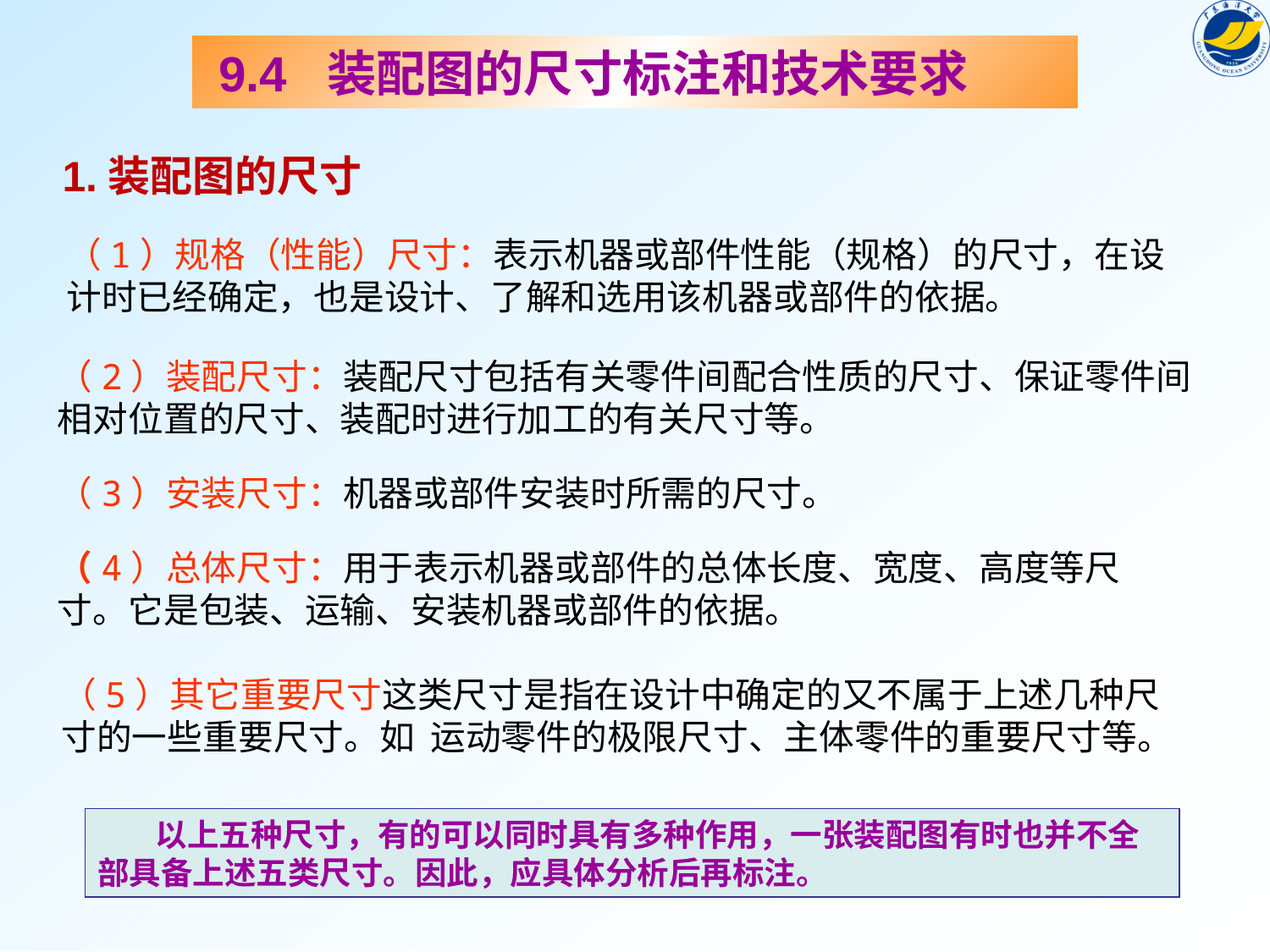

9.4  装配图的尺寸标注和技术要求
1.装配图的尺寸
（1）规格（性能）尺寸：表示机器或部件性能（规格）的尺寸，在设计时已经确定，也是设计、了解和选用该机器或部件的依据。
（2）装配尺寸：装配尺寸包括有关零件间配合性质的尺寸、保证零件间相对位置的尺寸、装配时进行加工的有关尺寸等。
（3）安装尺寸：机器或部件安装时所需的尺寸。
（4）总体尺寸：用于表示机器或部件的总体长度、宽度、高度等尺寸。它是包装、运输、安装机器或部件的依据。
（5）其它重要尺寸这类尺寸是指在设计中确定的又不属于上述几种尺寸的一些重要尺寸。如  运动零件的极限尺寸、主体零件的重要尺寸等。
       以上五种尺寸，有的可以同时具有多种作用，一张装配图有时也并不全部具备上述五类尺寸。因此，应具体分析后再标注。